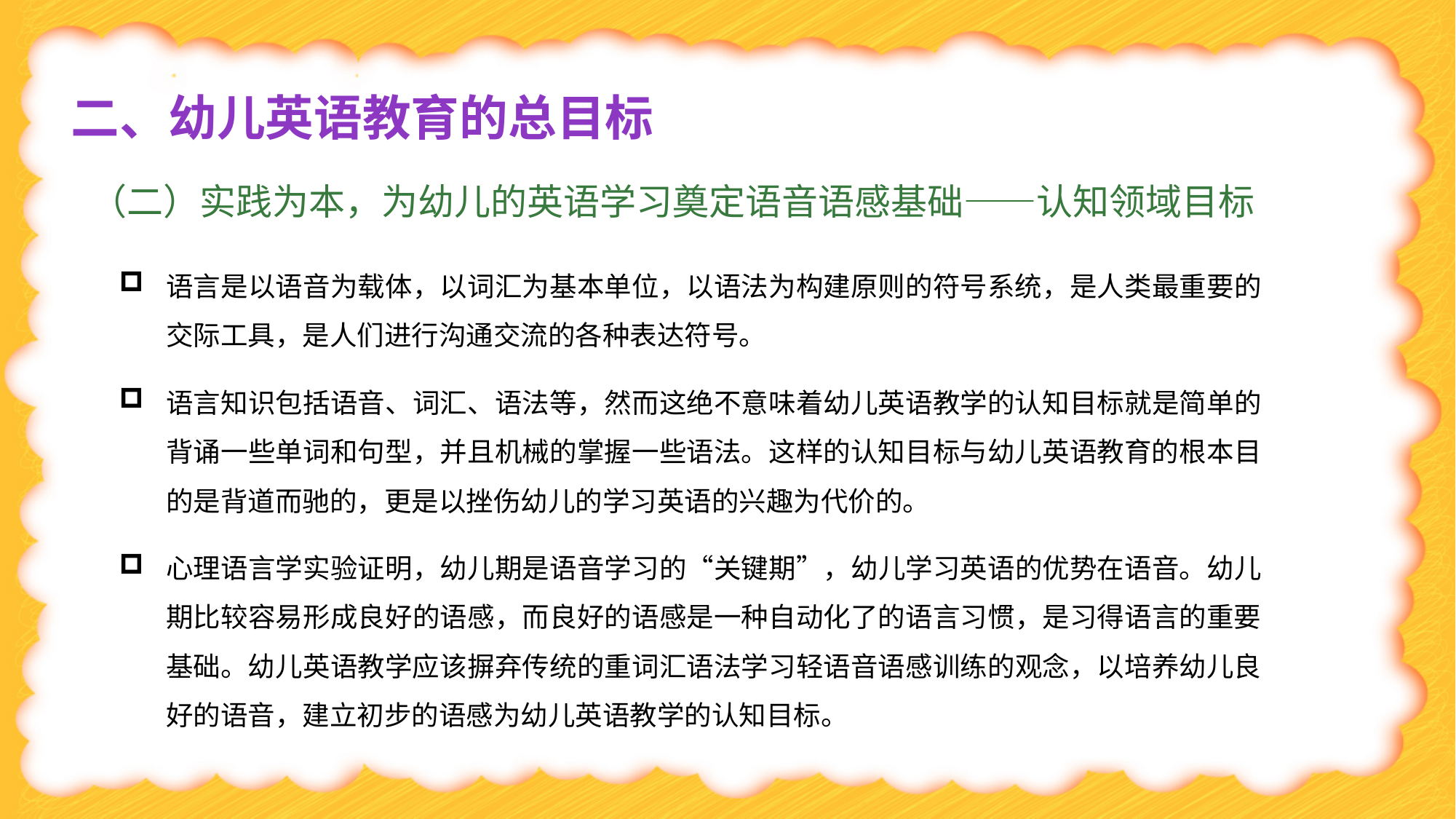

二、幼儿英语教育的总目标

（二）实践为本，为幼儿的英语学习奠定语音语感基础——认知领域目标
语言是以语音为载体，以词汇为基本单位，以语法为构建原则的符号系统，是人类最重要的交际工具，是人们进行沟通交流的各种表达符号。
语言知识包括语音、词汇、语法等，然而这绝不意味着幼儿英语教学的认知目标就是简单的背诵一些单词和句型，并且机械的掌握一些语法。这样的认知目标与幼儿英语教育的根本目的是背道而驰的，更是以挫伤幼儿的学习英语的兴趣为代价的。
心理语言学实验证明，幼儿期是语音学习的“关键期”，幼儿学习英语的优势在语音。幼儿期比较容易形成良好的语感，而良好的语感是一种自动化了的语言习惯，是习得语言的重要基础。幼儿英语教学应该摒弃传统的重词汇语法学习轻语音语感训练的观念，以培养幼儿良好的语音，建立初步的语感为幼儿英语教学的认知目标。